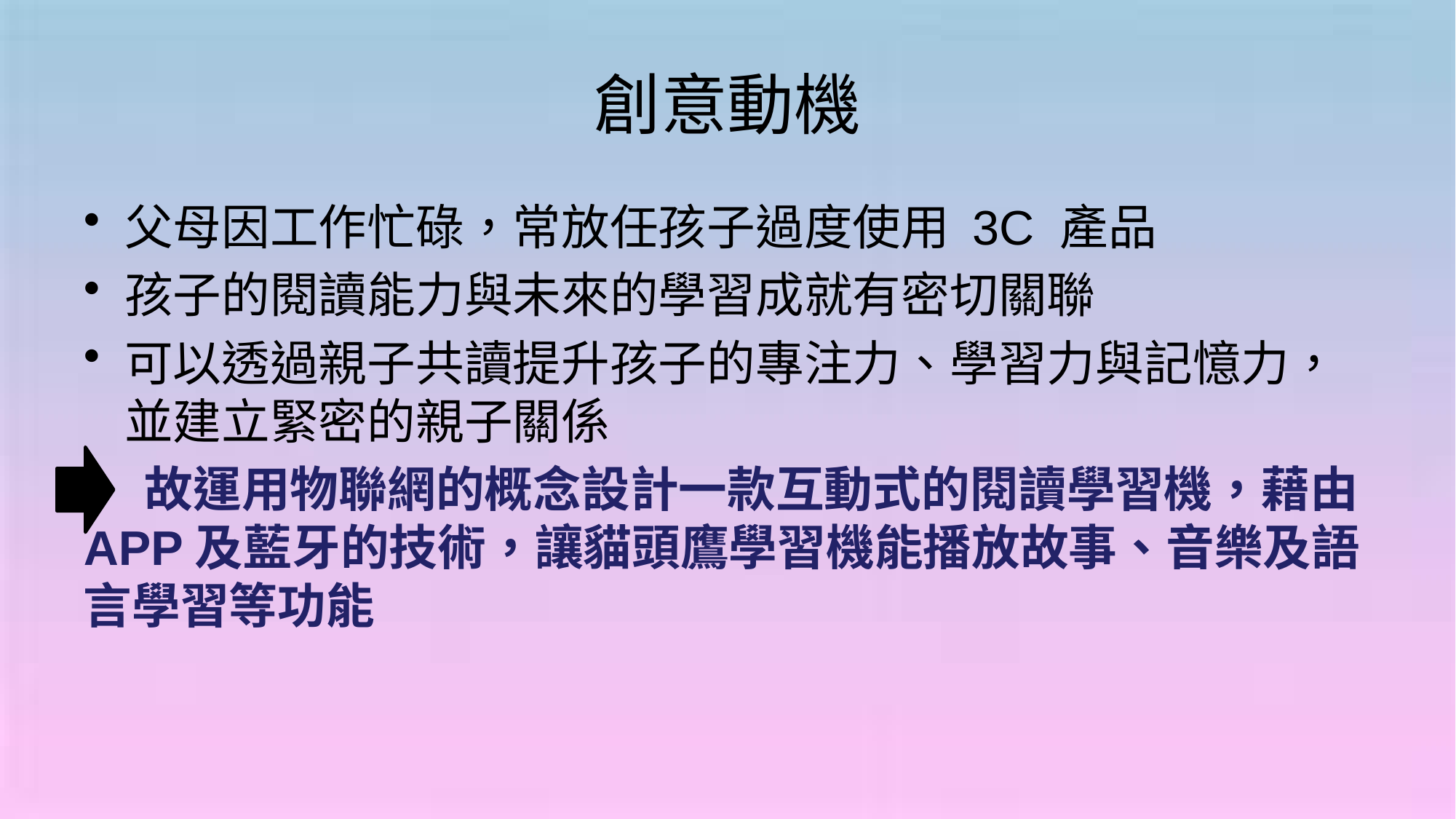

# 創意動機
父母因工作忙碌，常放任孩子過度使用 3C 產品
孩子的閱讀能力與未來的學習成就有密切關聯
可以透過親子共讀提升孩子的專注力、學習力與記憶力，並建立緊密的親子關係
    故運用物聯網的概念設計一款互動式的閱讀學習機，藉由APP及藍牙的技術，讓貓頭鷹學習機能播放故事、音樂及語言學習等功能